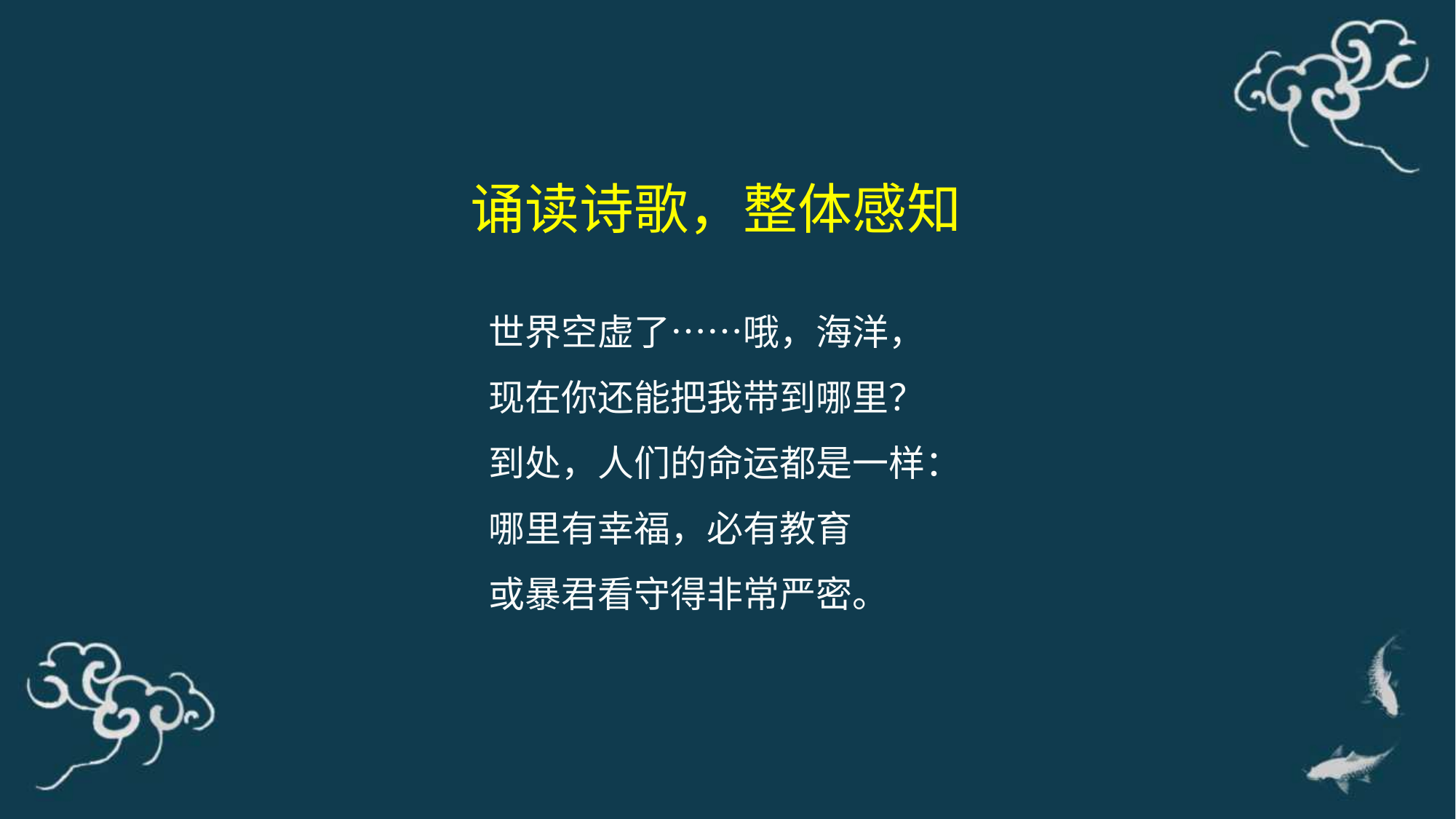

诵读诗歌，整体感知

世界空虚了……哦，海洋，
现在你还能把我带到哪里？
到处，人们的命运都是一样：
哪里有幸福，必有教育
或暴君看守得非常严密。